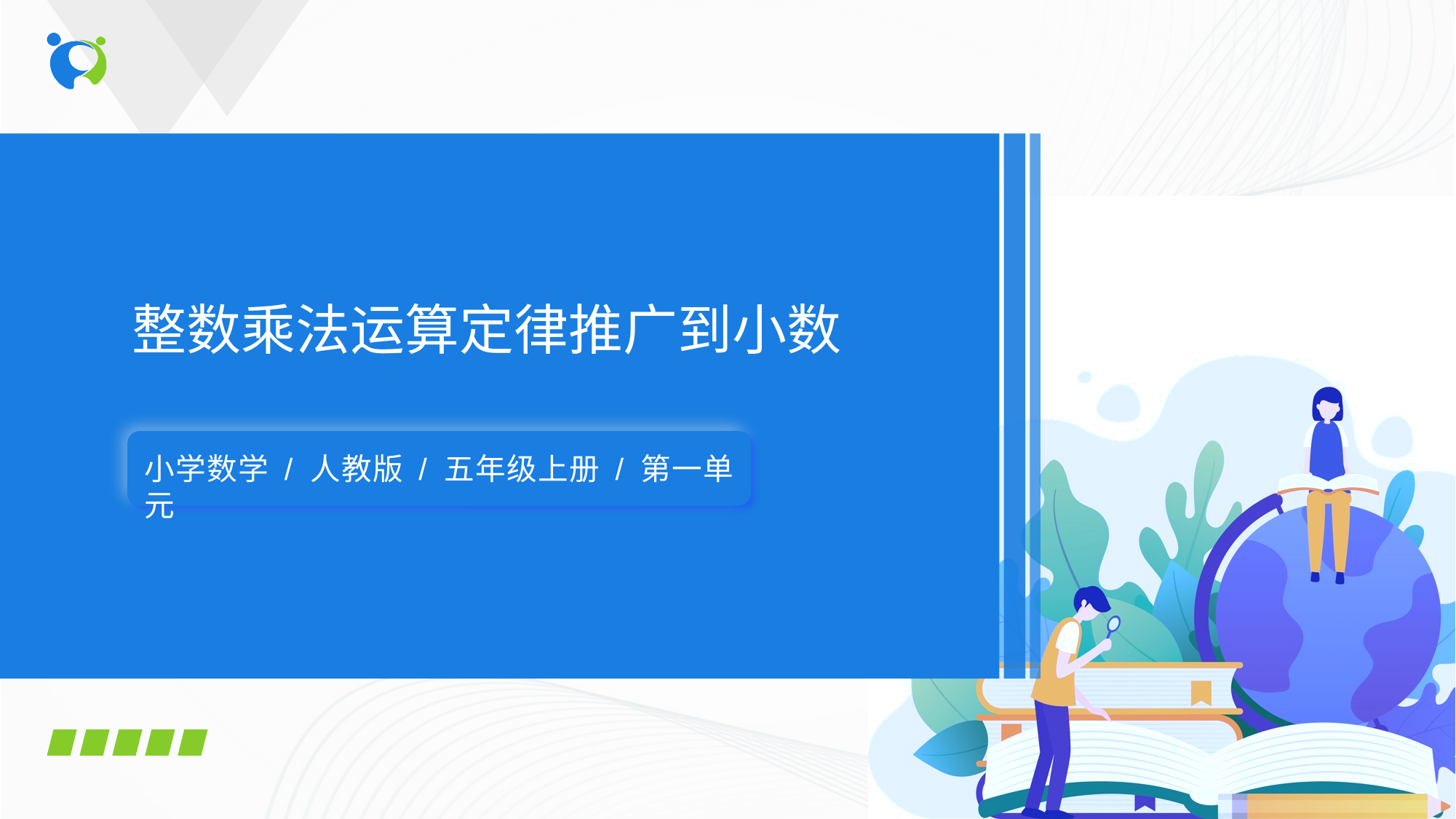

整数乘法运算定律推广到小数

小学数学 / 人教版 / 五年级上册 / 第一单元